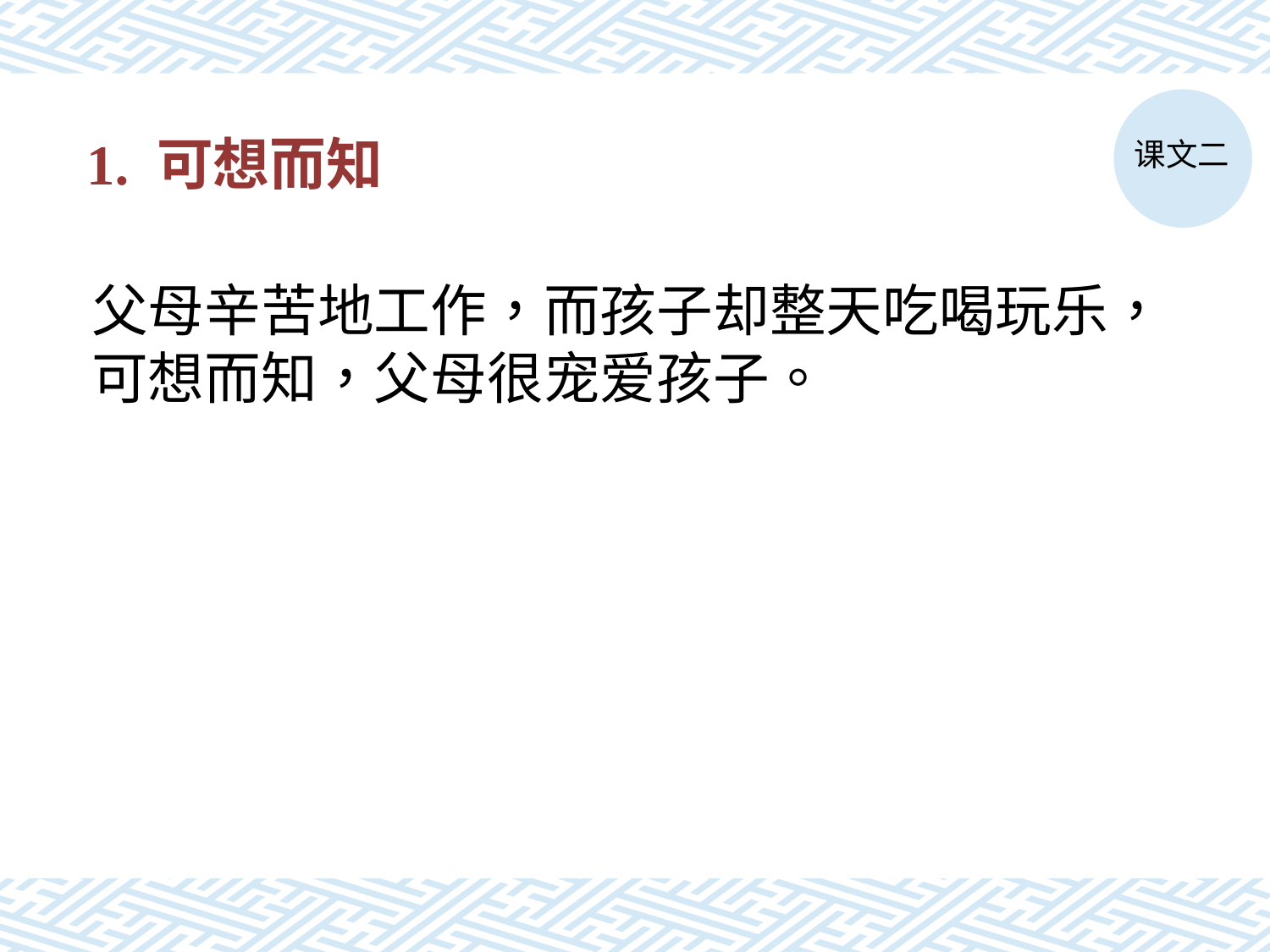

课文二
# 1. 可想而知
父母辛苦地工作，而孩子却整天吃喝玩乐，可想而知，父母很宠爱孩子。